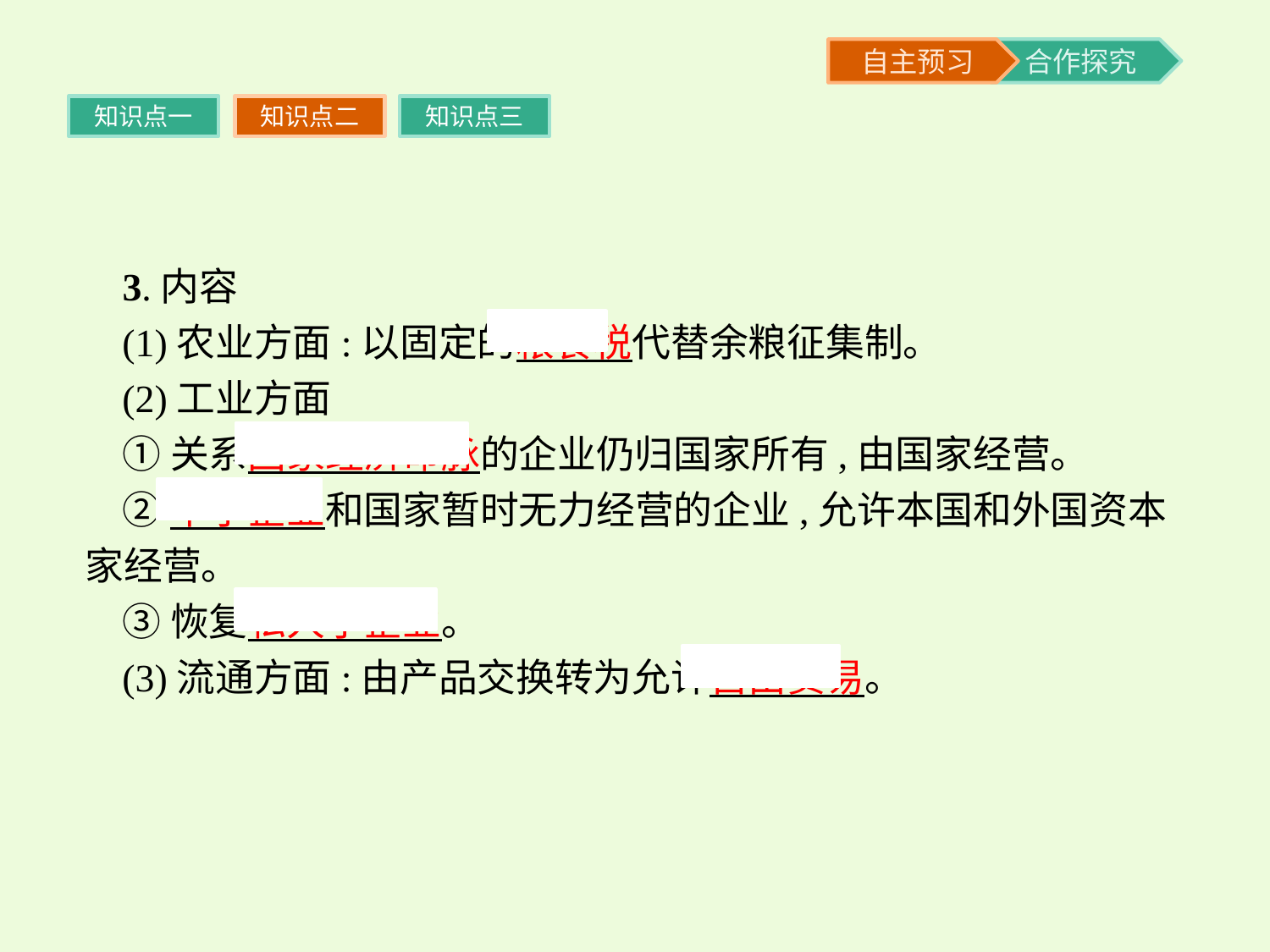

知识点一
知识点二
知识点三
3.内容
(1)农业方面:以固定的粮食税代替余粮征集制。
(2)工业方面
①关系国家经济命脉的企业仍归国家所有,由国家经营。
②中小企业和国家暂时无力经营的企业,允许本国和外国资本家经营。
③恢复私人小企业。
(3)流通方面:由产品交换转为允许自由贸易。